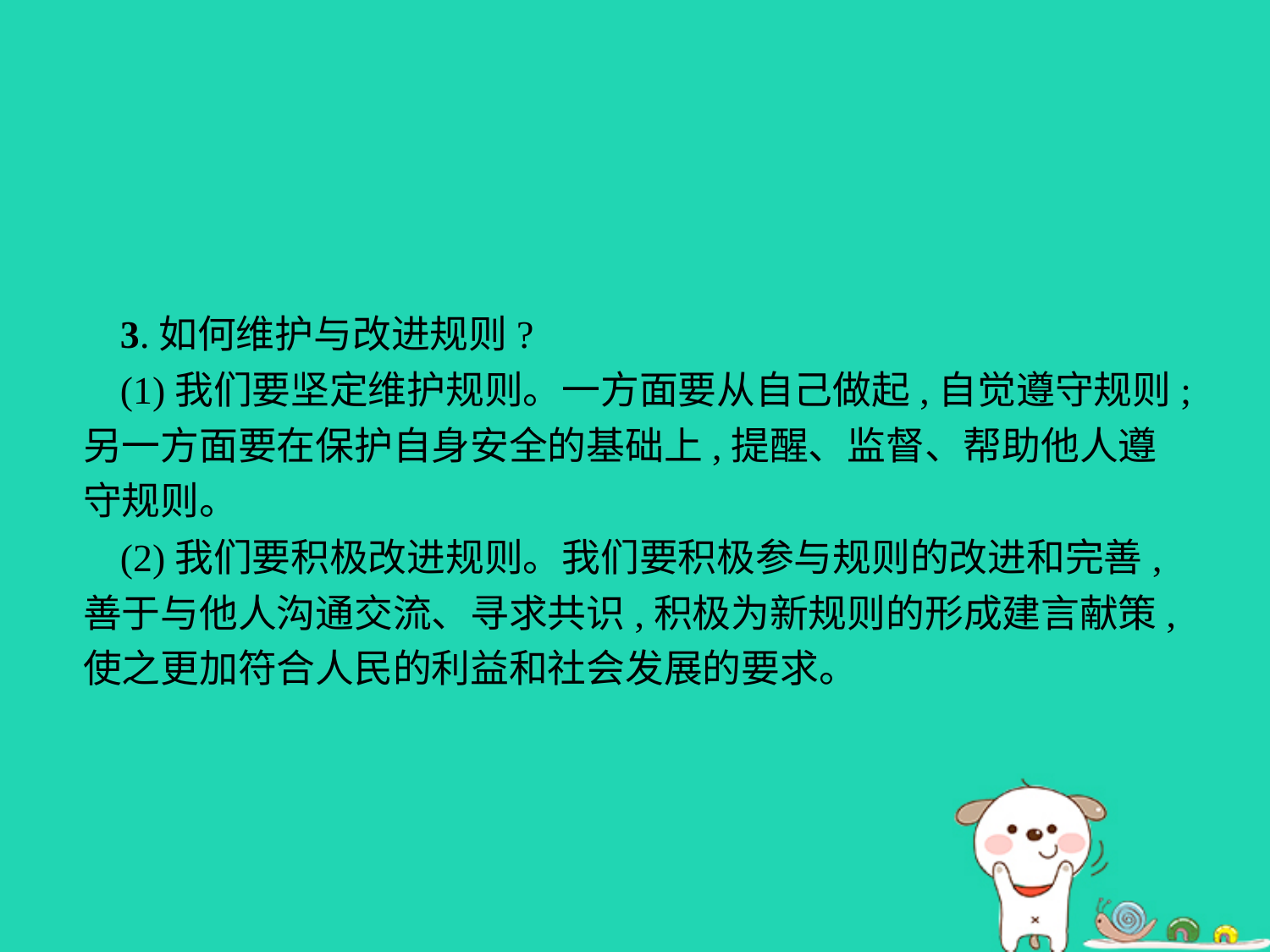

3.如何维护与改进规则?
(1)我们要坚定维护规则。一方面要从自己做起,自觉遵守规则;另一方面要在保护自身安全的基础上,提醒、监督、帮助他人遵守规则。
(2)我们要积极改进规则。我们要积极参与规则的改进和完善,善于与他人沟通交流、寻求共识,积极为新规则的形成建言献策,使之更加符合人民的利益和社会发展的要求。